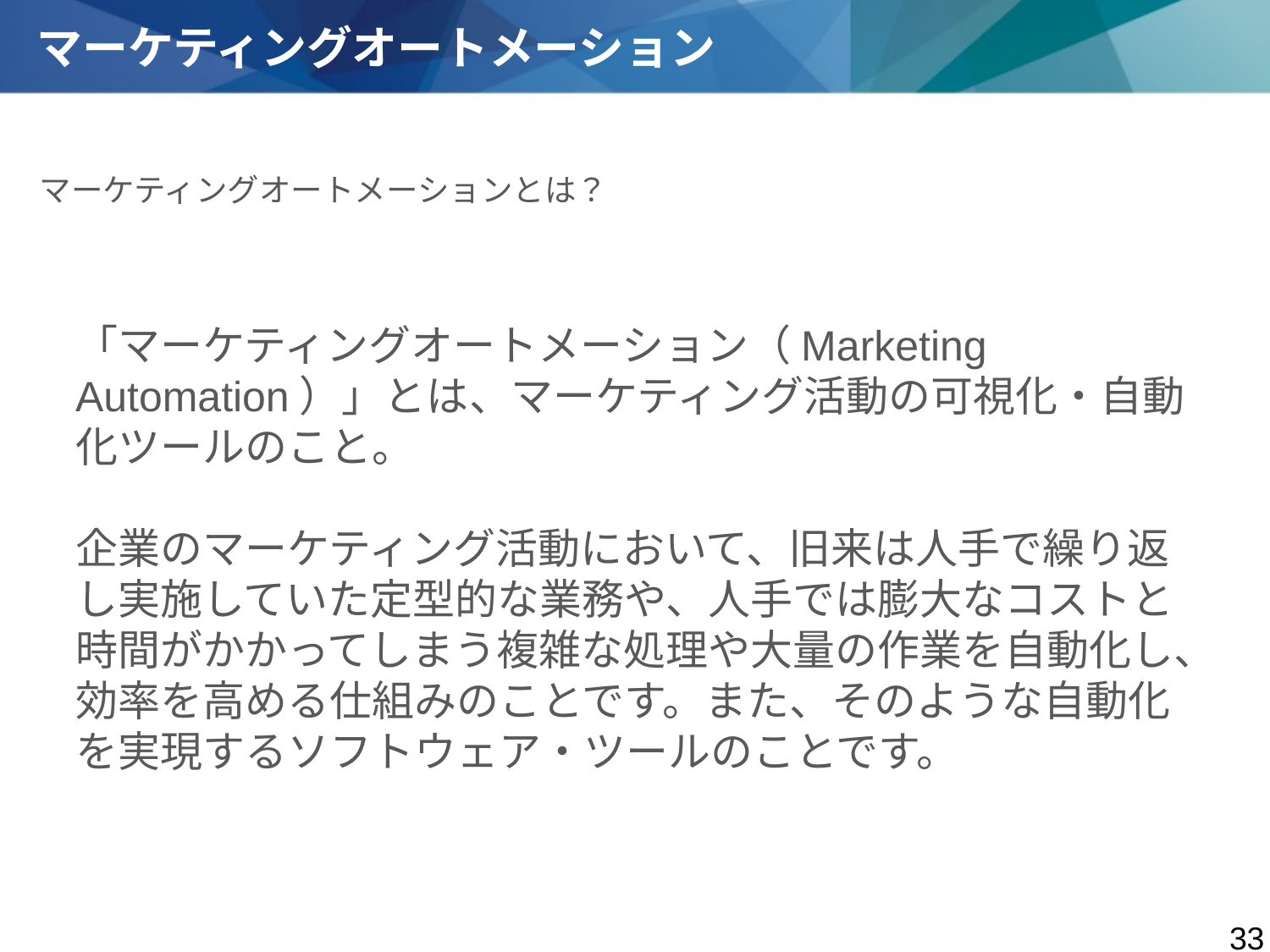

マーケティングオートメーション
マーケティングオートメーションとは？
「マーケティングオートメーション（Marketing Automation）」とは、マーケティング活動の可視化・自動化ツールのこと。

企業のマーケティング活動において、旧来は人手で繰り返し実施していた定型的な業務や、人手では膨大なコストと時間がかかってしまう複雑な処理や大量の作業を自動化し、効率を高める仕組みのことです。また、そのような自動化を実現するソフトウェア・ツールのことです。
33